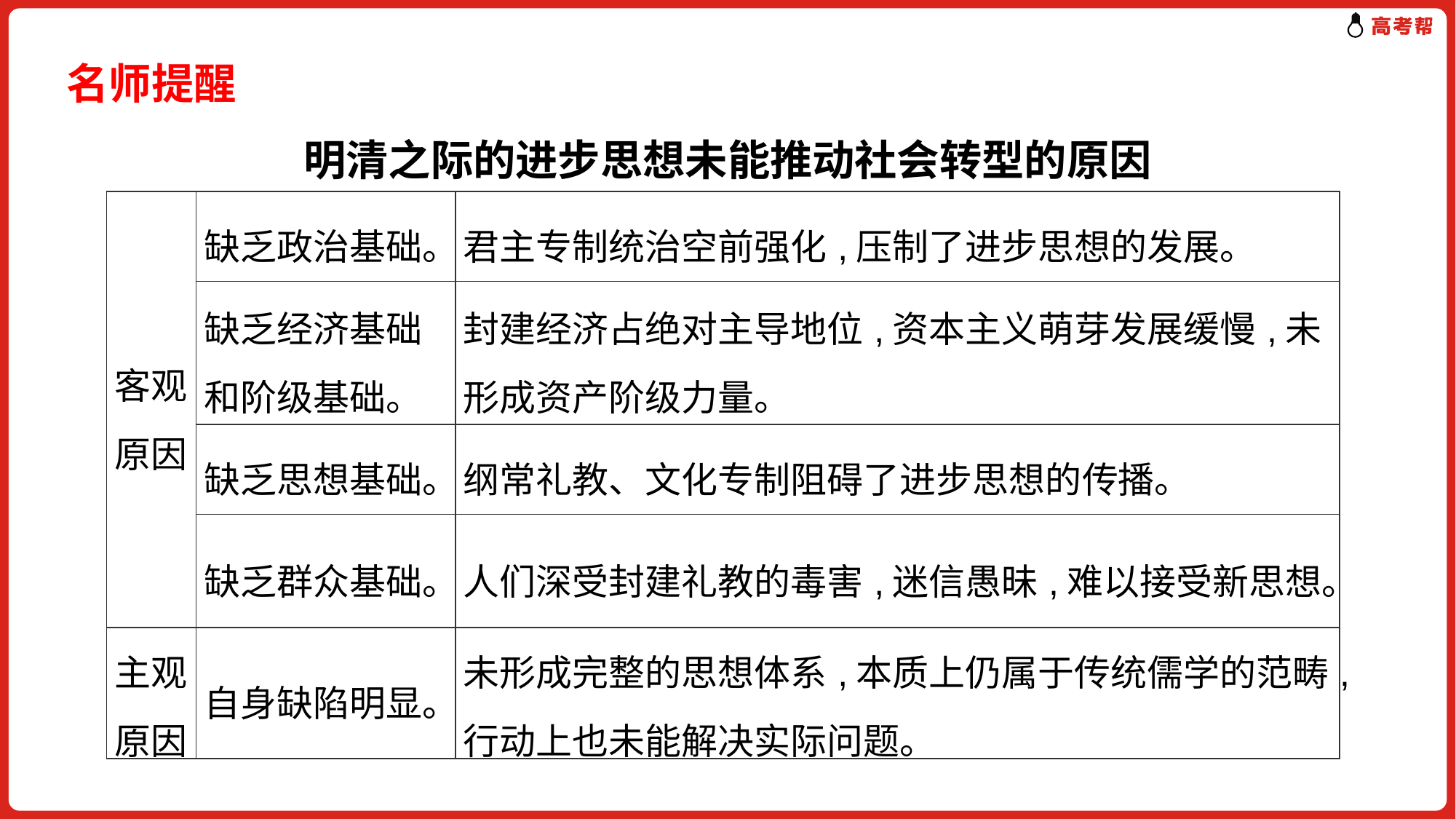

名师提醒
明清之际的进步思想未能推动社会转型的原因
| 客观原因 | 缺乏政治基础。 | 君主专制统治空前强化,压制了进步思想的发展。 |
| --- | --- | --- |
|  | 缺乏经济基础和阶级基础。 | 封建经济占绝对主导地位,资本主义萌芽发展缓慢,未形成资产阶级力量。 |
|  | 缺乏思想基础。 | 纲常礼教、文化专制阻碍了进步思想的传播。 |
|  | 缺乏群众基础。 | 人们深受封建礼教的毒害,迷信愚昧,难以接受新思想。 |
| 主观原因 | 自身缺陷明显。 | 未形成完整的思想体系,本质上仍属于传统儒学的范畴,行动上也未能解决实际问题。 |